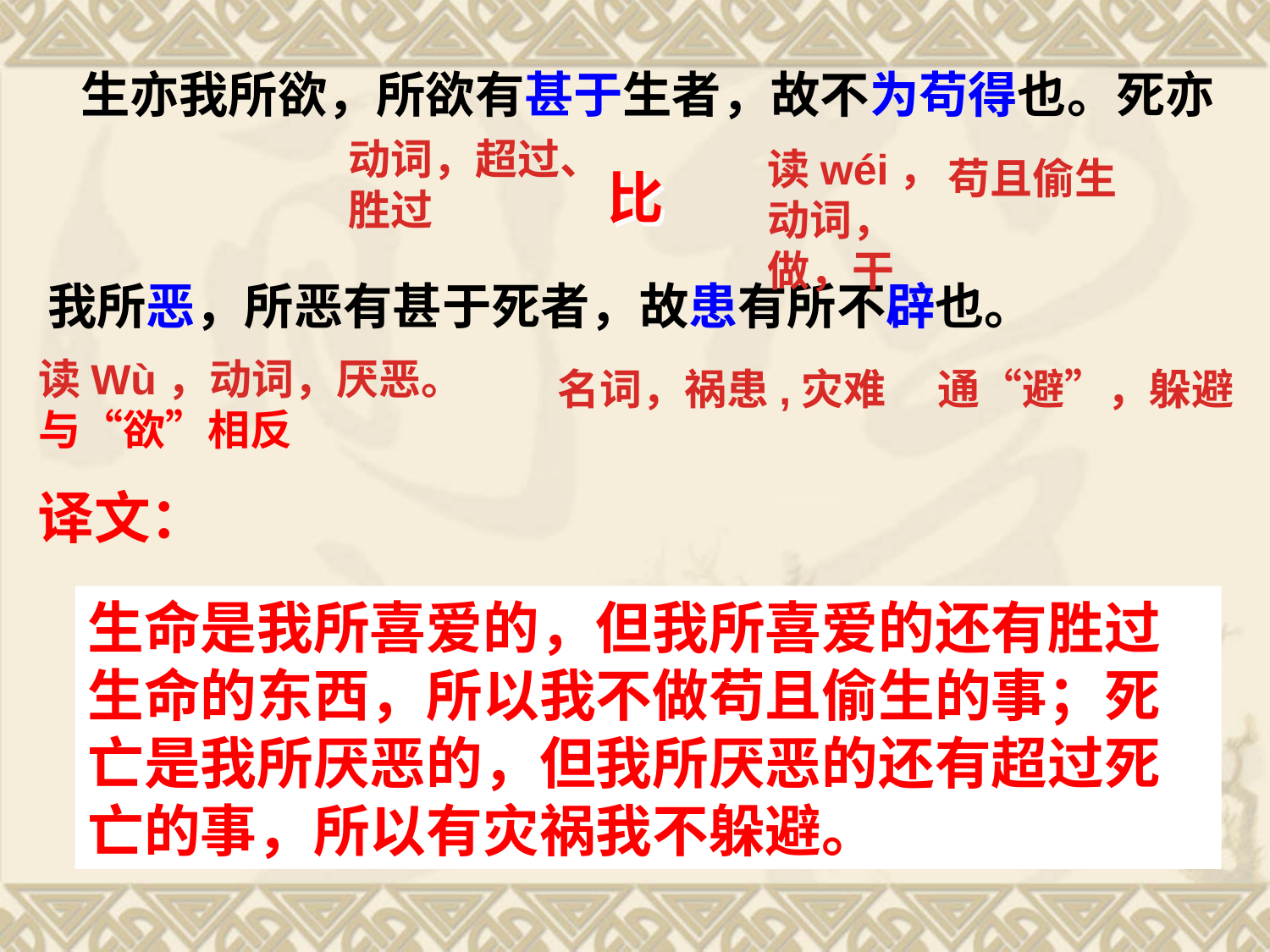

生亦我所欲，所欲有甚于生者，故不为苟得也。死亦

我所恶，所恶有甚于死者，故患有所不辟也。

动词，超过、
胜过
读wéi，
动词，
做，干
苟且偷生
比
读Wù，动词，厌恶。
与“欲”相反
名词，祸患,灾难
通“避”，躲避
译文：
生命是我所喜爱的，但我所喜爱的还有胜过生命的东西，所以我不做苟且偷生的事；死亡是我所厌恶的，但我所厌恶的还有超过死亡的事，所以有灾祸我不躲避。